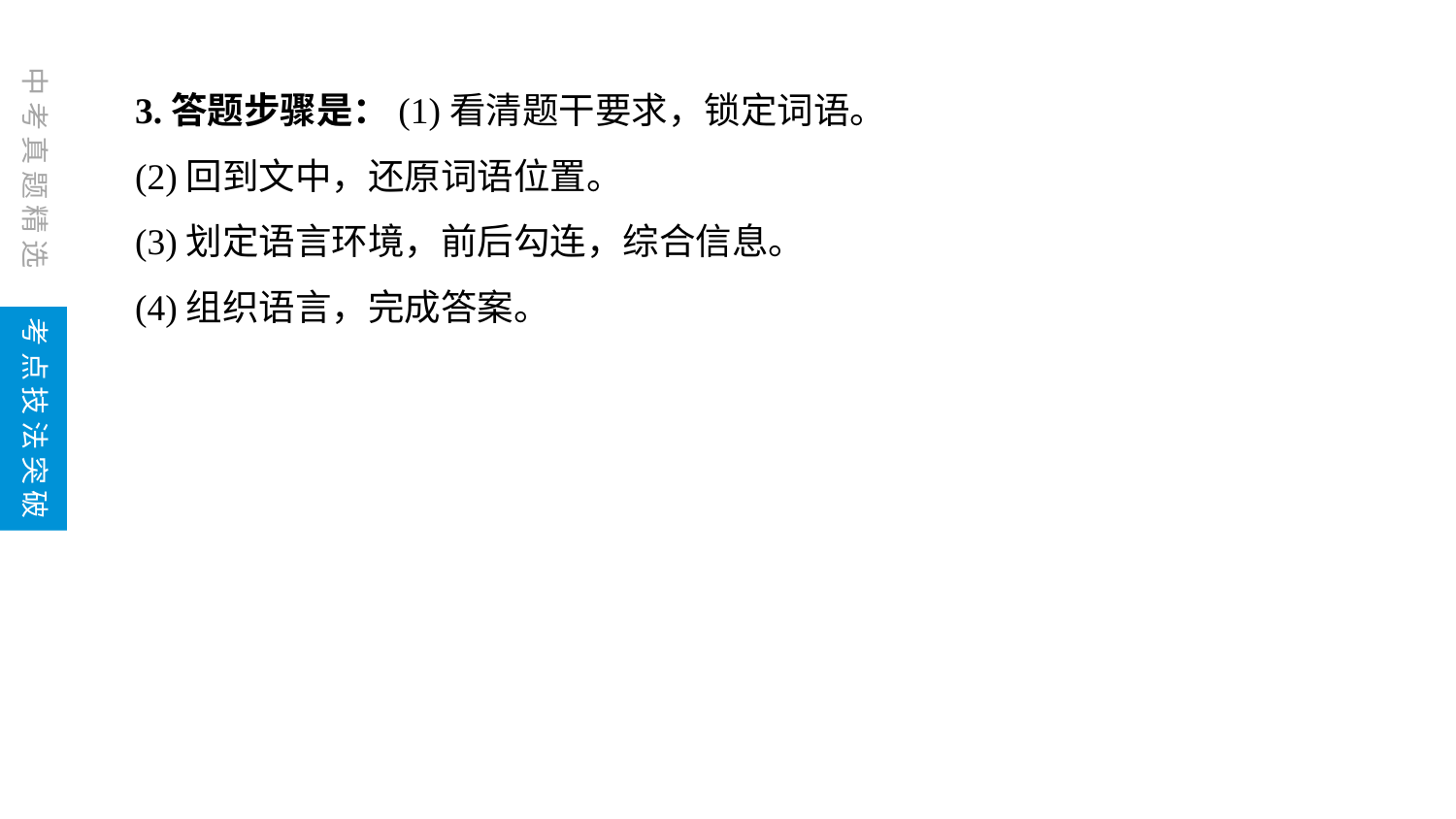

3.答题步骤是：(1)看清题干要求，锁定词语。
(2)回到文中，还原词语位置。
(3)划定语言环境，前后勾连，综合信息。
(4)组织语言，完成答案。